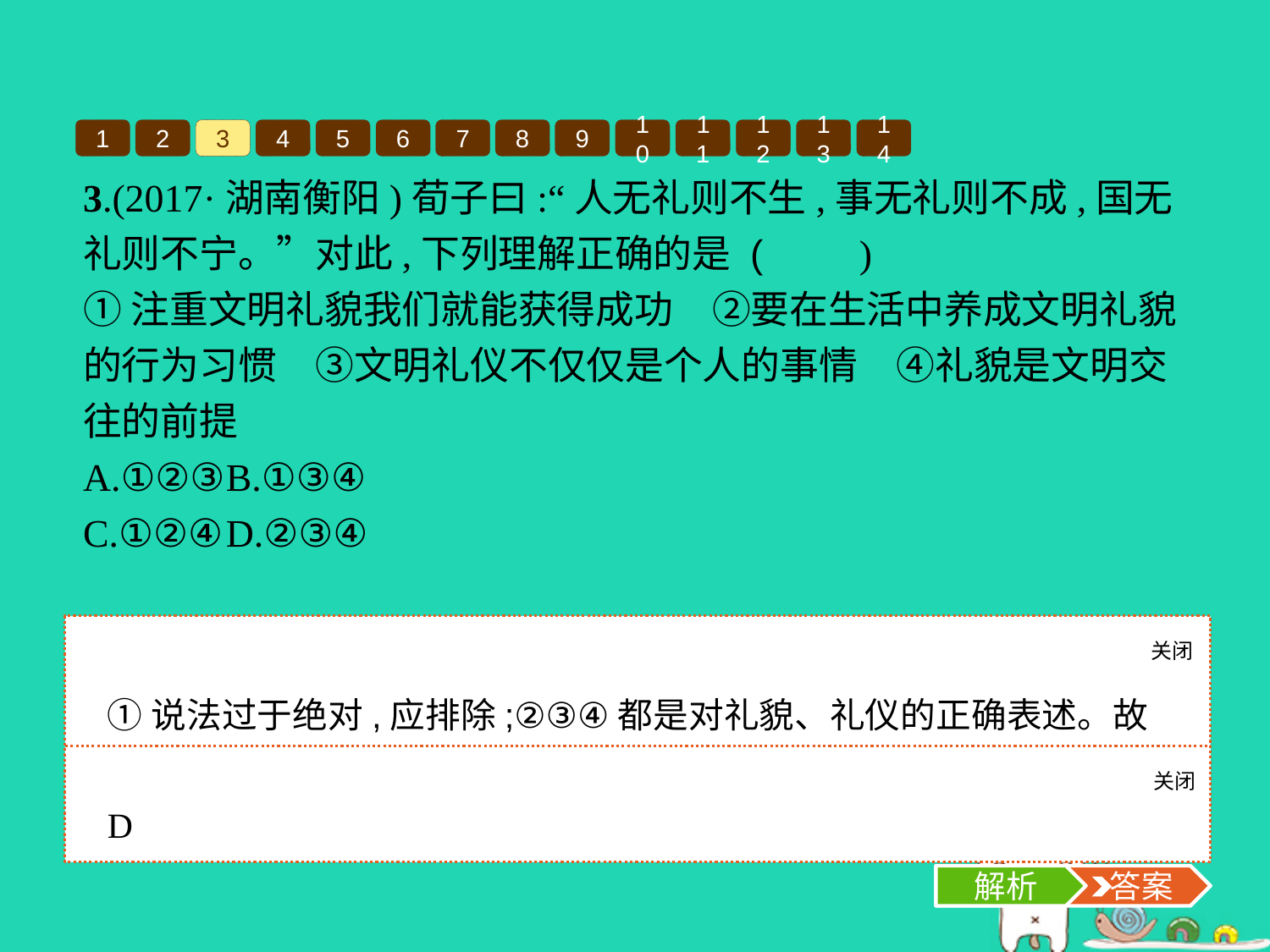

1
2
3
4
5
6
7
8
9
10
11
12
13
14
3.(2017·湖南衡阳)荀子曰:“人无礼则不生,事无礼则不成,国无礼则不宁。”对此,下列理解正确的是 (　　)
①注重文明礼貌我们就能获得成功　②要在生活中养成文明礼貌的行为习惯　③文明礼仪不仅仅是个人的事情　④礼貌是文明交往的前提
A.①②③	B.①③④
C.①②④	D.②③④

关闭
解析

①说法过于绝对,应排除;②③④都是对礼貌、礼仪的正确表述。故选D项。

关闭
解析
  答案

D
解析
  答案